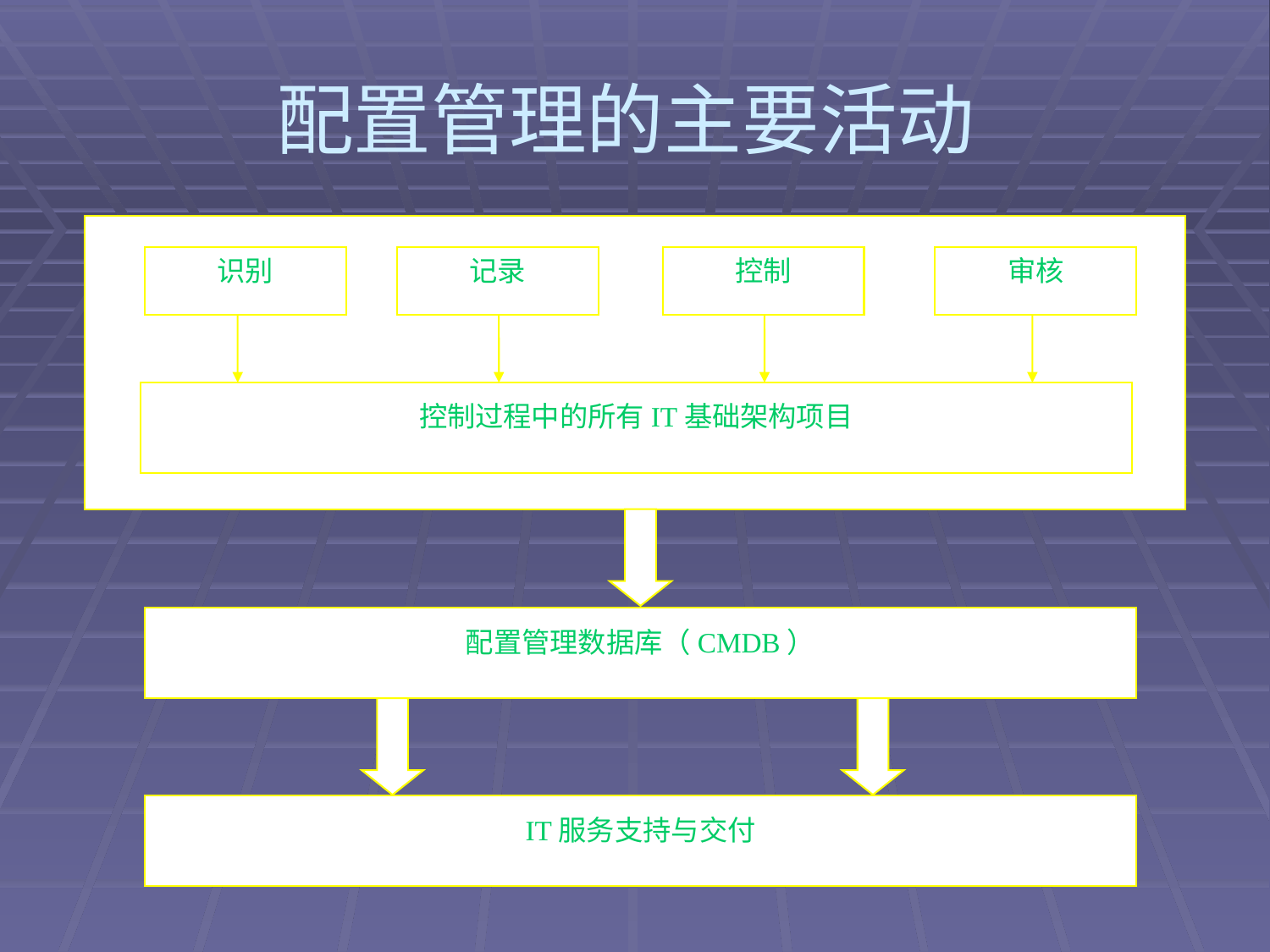

# 配置管理的主要活动

识别
记录
控制
审核

控制过程中的所有IT基础架构项目

配置管理数据库（CMDB）

IT服务支持与交付